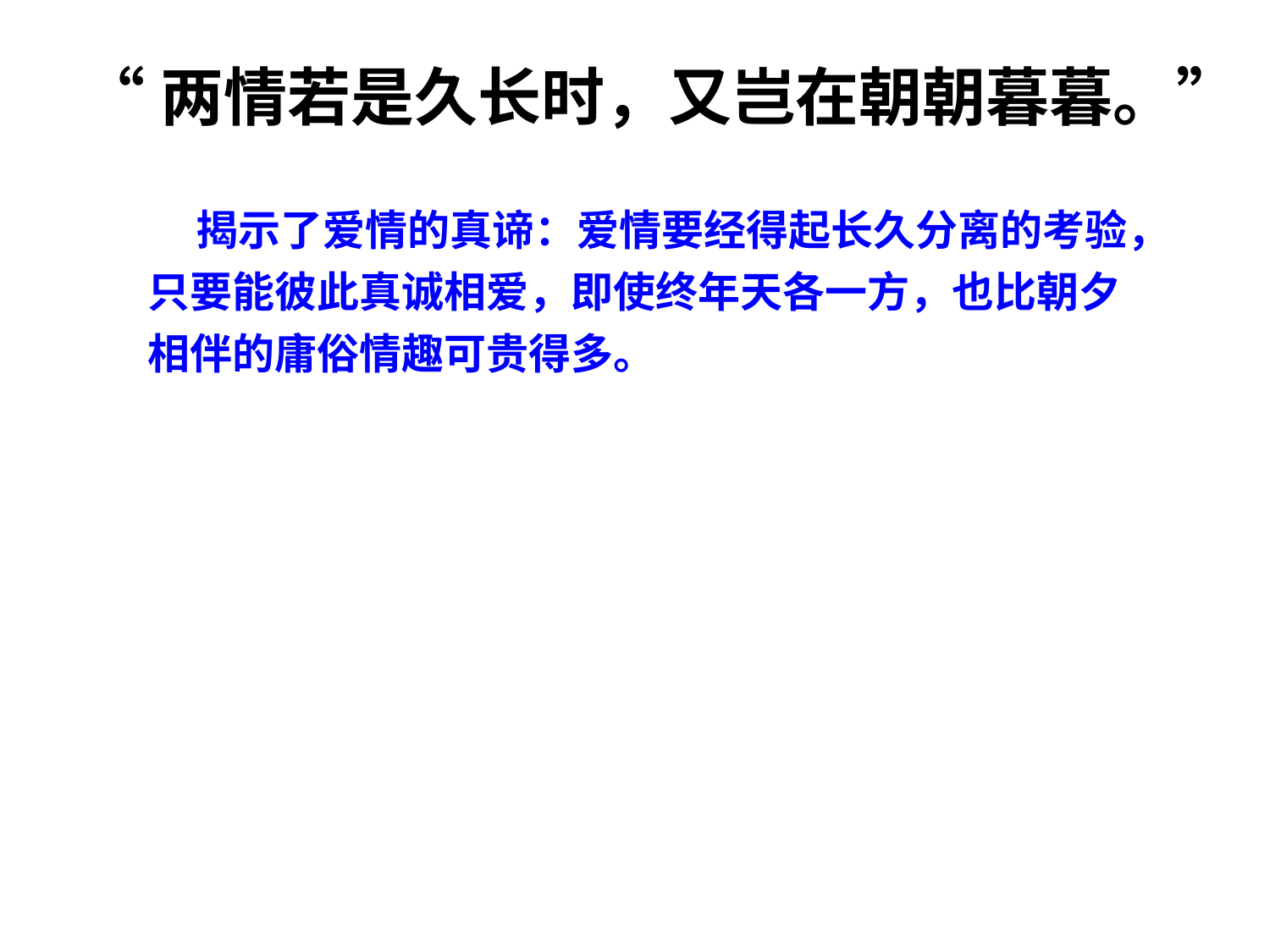

“两情若是久长时，又岂在朝朝暮暮。”
    揭示了爱情的真谛：爱情要经得起长久分离的考验，只要能彼此真诚相爱，即使终年天各一方，也比朝夕相伴的庸俗情趣可贵得多。